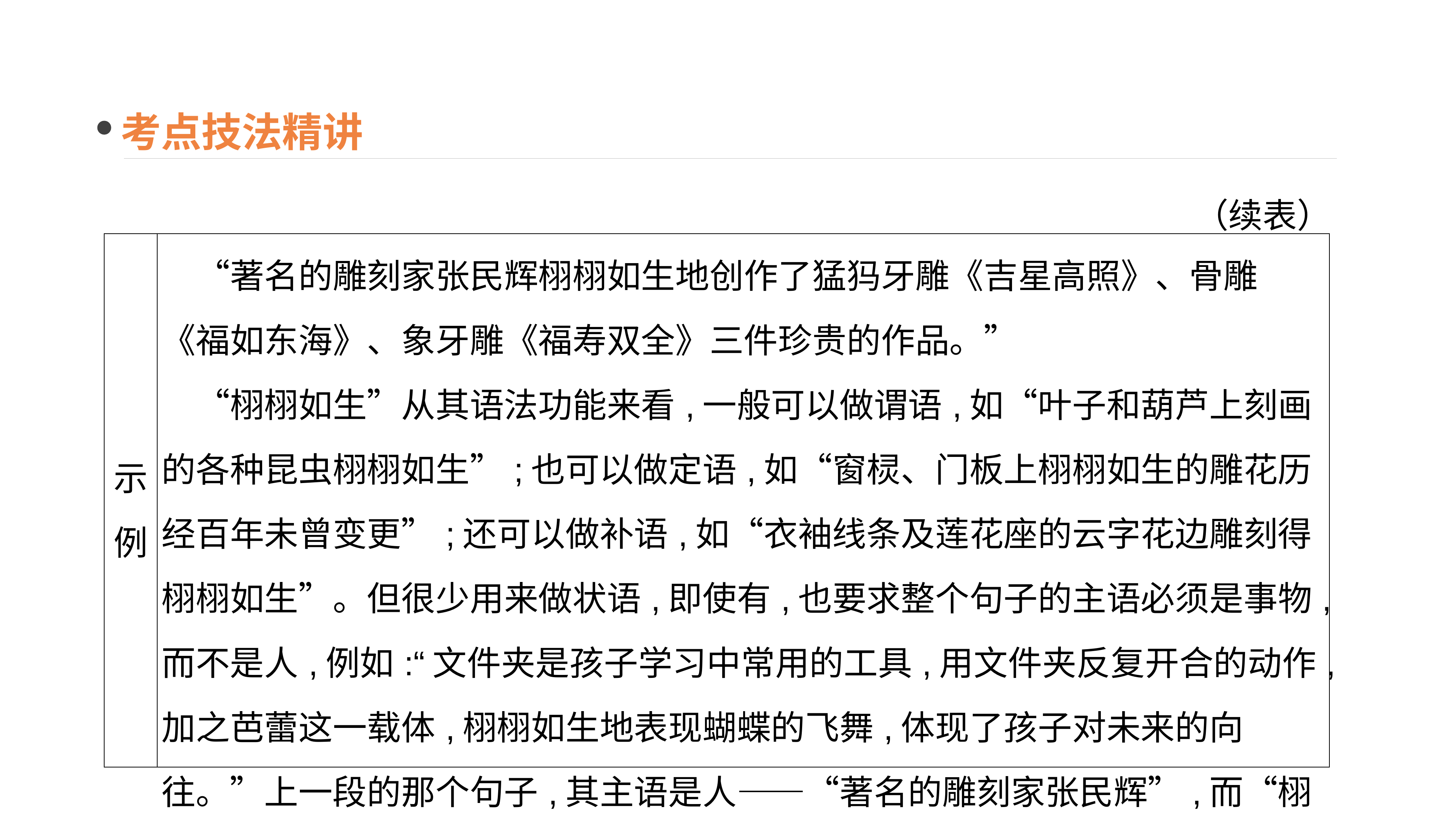

考点技法精讲

（续表）
| 示例 | “著名的雕刻家张民辉栩栩如生地创作了猛犸牙雕《吉星高照》、骨雕《福如东海》、象牙雕《福寿双全》三件珍贵的作品。” 　“栩栩如生”从其语法功能来看,一般可以做谓语,如“叶子和葫芦上刻画的各种昆虫栩栩如生”;也可以做定语,如“窗棂、门板上栩栩如生的雕花历经百年未曾变更”;还可以做补语,如“衣袖线条及莲花座的云字花边雕刻得栩栩如生”。但很少用来做状语,即使有,也要求整个句子的主语必须是事物,而不是人,例如:“文件夹是孩子学习中常用的工具,用文件夹反复开合的动作,加之芭蕾这一载体,栩栩如生地表现蝴蝶的飞舞,体现了孩子对未来的向往。”上一段的那个句子,其主语是人——“著名的雕刻家张民辉”,而“栩栩如生”用在状语的位置上,就违反了“栩栩如生”一词的语法功能 |
| --- | --- |